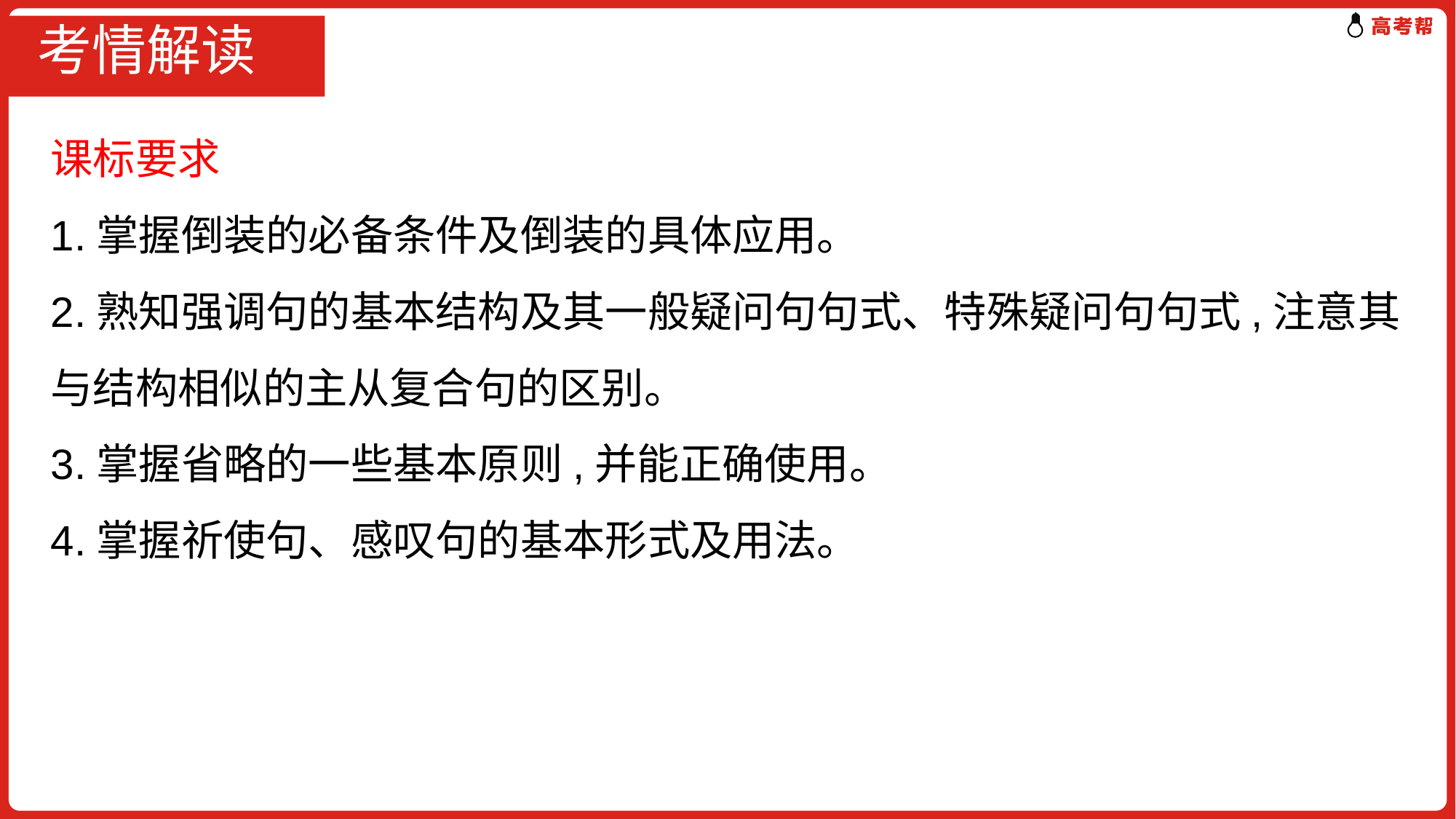

# 考情解读
课标要求
1.掌握倒装的必备条件及倒装的具体应用。
2.熟知强调句的基本结构及其一般疑问句句式、特殊疑问句句式,注意其与结构相似的主从复合句的区别。
3.掌握省略的一些基本原则,并能正确使用。
4.掌握祈使句、感叹句的基本形式及用法。